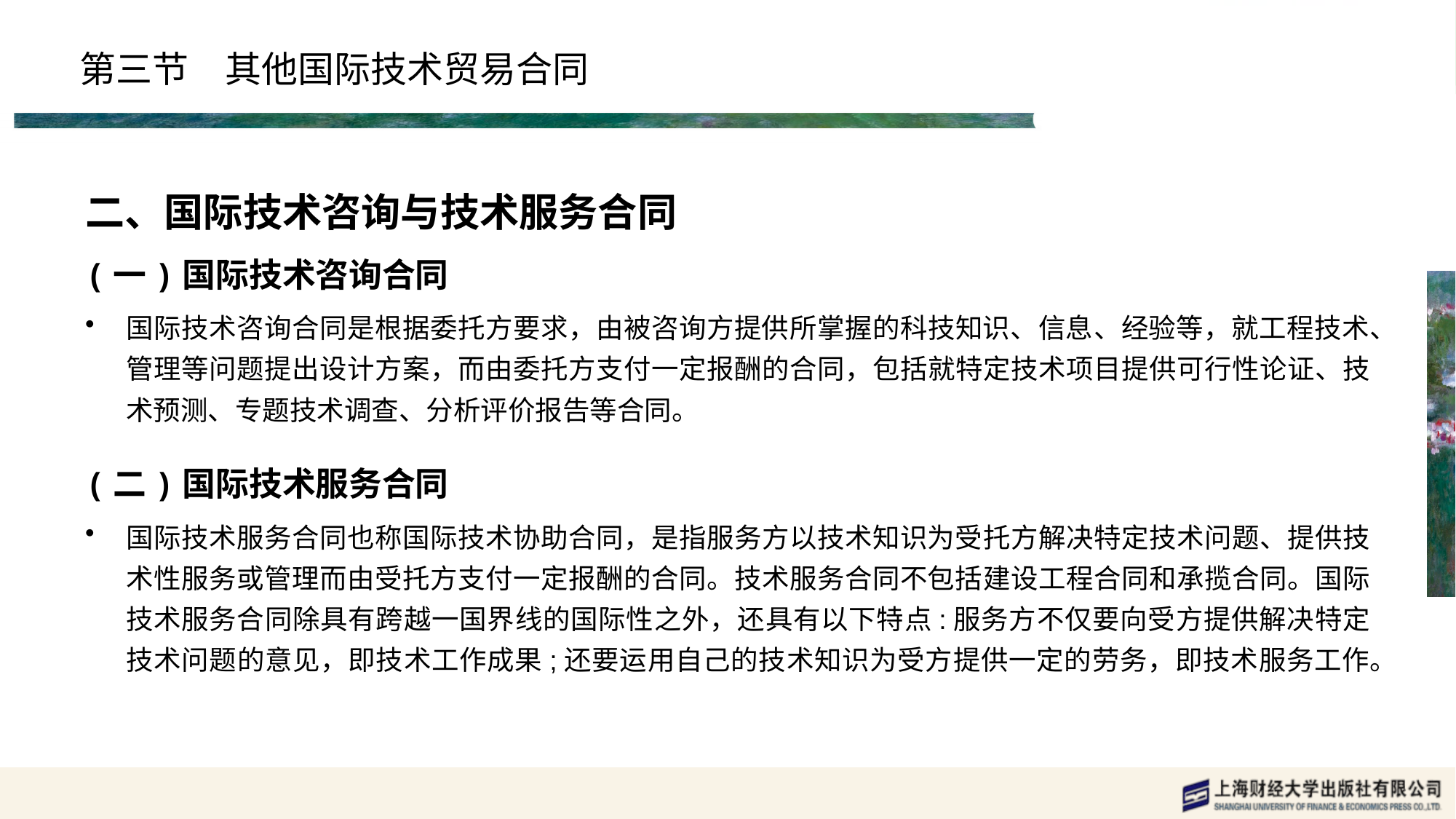

# 第三节　其他国际技术贸易合同
二、国际技术咨询与技术服务合同
(一)国际技术咨询合同
国际技术咨询合同是根据委托方要求，由被咨询方提供所掌握的科技知识、信息、经验等，就工程技术、管理等问题提出设计方案，而由委托方支付一定报酬的合同，包括就特定技术项目提供可行性论证、技术预测、专题技术调查、分析评价报告等合同。
(二)国际技术服务合同
国际技术服务合同也称国际技术协助合同，是指服务方以技术知识为受托方解决特定技术问题、提供技术性服务或管理而由受托方支付一定报酬的合同。技术服务合同不包括建设工程合同和承揽合同。国际技术服务合同除具有跨越一国界线的国际性之外，还具有以下特点:服务方不仅要向受方提供解决特定技术问题的意见，即技术工作成果;还要运用自己的技术知识为受方提供一定的劳务，即技术服务工作。